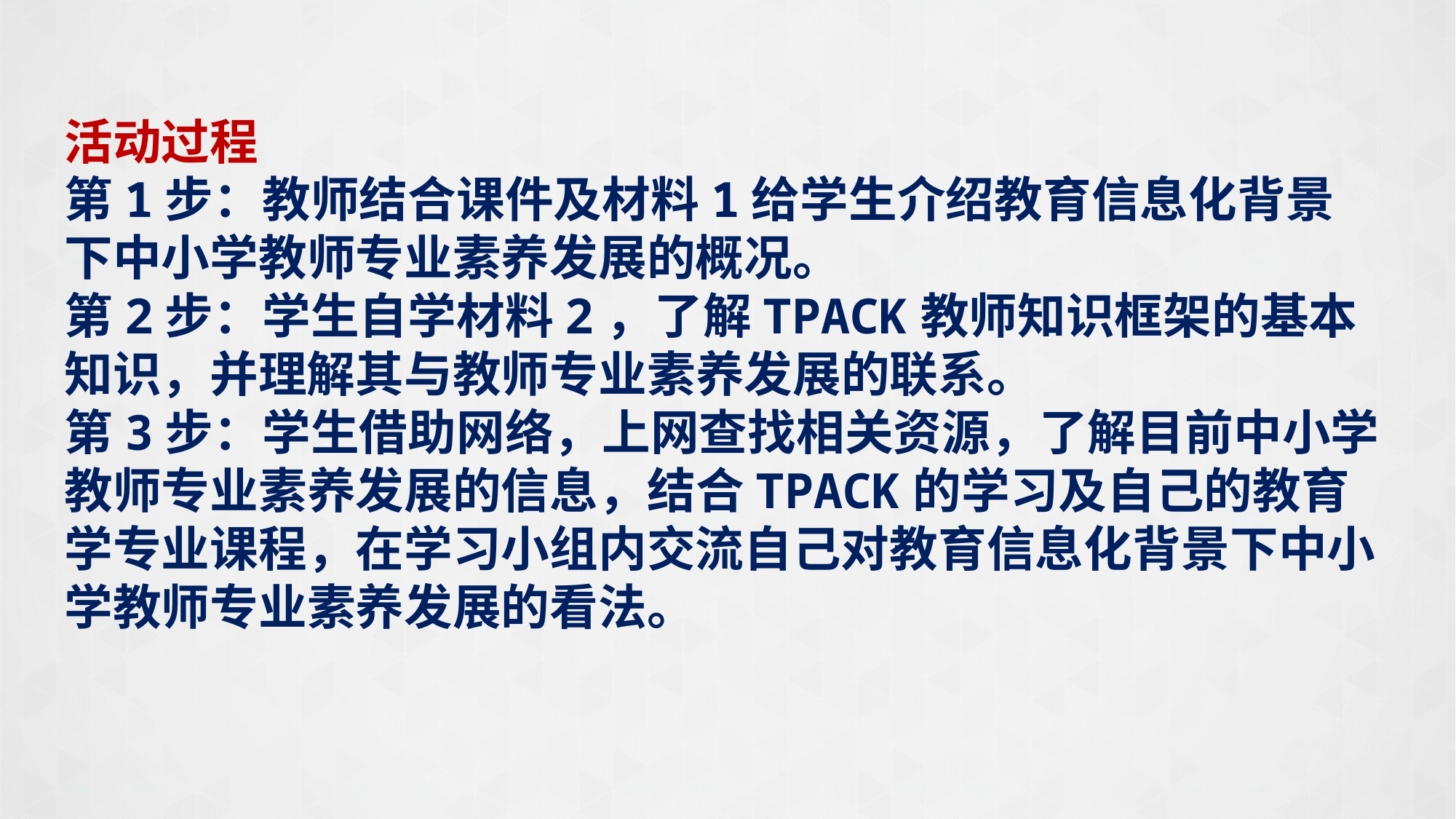

活动过程
第1步：教师结合课件及材料1给学生介绍教育信息化背景下中小学教师专业素养发展的概况。
第2步：学生自学材料2，了解TPACK教师知识框架的基本知识，并理解其与教师专业素养发展的联系。
第3步：学生借助网络，上网查找相关资源，了解目前中小学教师专业素养发展的信息，结合TPACK的学习及自己的教育学专业课程，在学习小组内交流自己对教育信息化背景下中小学教师专业素养发展的看法。